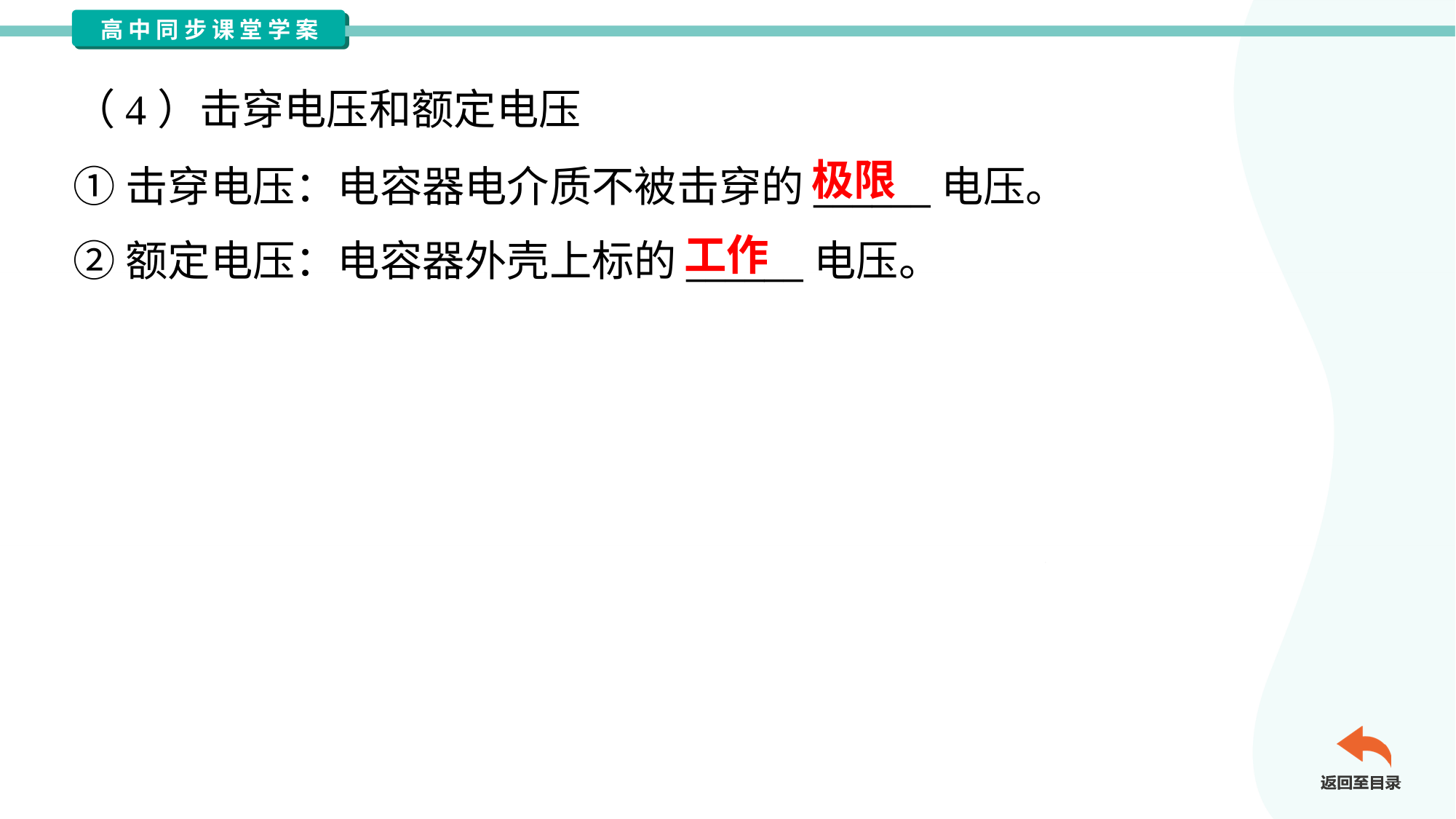

（4）击穿电压和额定电压
①击穿电压：电容器电介质不被击穿的______电压。
②额定电压：电容器外壳上标的______电压。
极限
工作